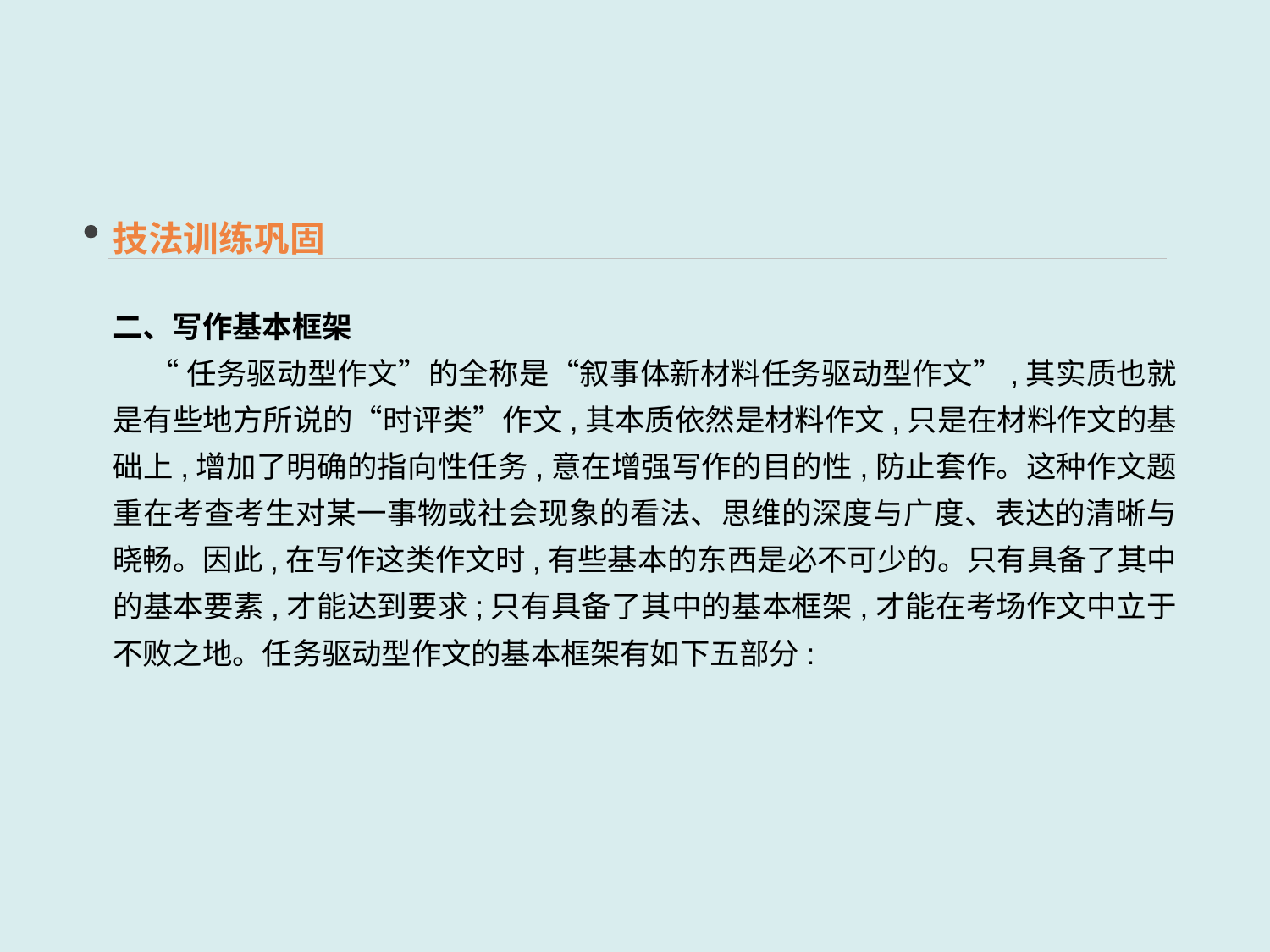

技法训练巩固

二、写作基本框架
     “任务驱动型作文”的全称是“叙事体新材料任务驱动型作文”,其实质也就是有些地方所说的“时评类”作文,其本质依然是材料作文,只是在材料作文的基础上,增加了明确的指向性任务,意在增强写作的目的性,防止套作。这种作文题重在考查考生对某一事物或社会现象的看法、思维的深度与广度、表达的清晰与晓畅。因此,在写作这类作文时,有些基本的东西是必不可少的。只有具备了其中的基本要素,才能达到要求;只有具备了其中的基本框架,才能在考场作文中立于不败之地。任务驱动型作文的基本框架有如下五部分: